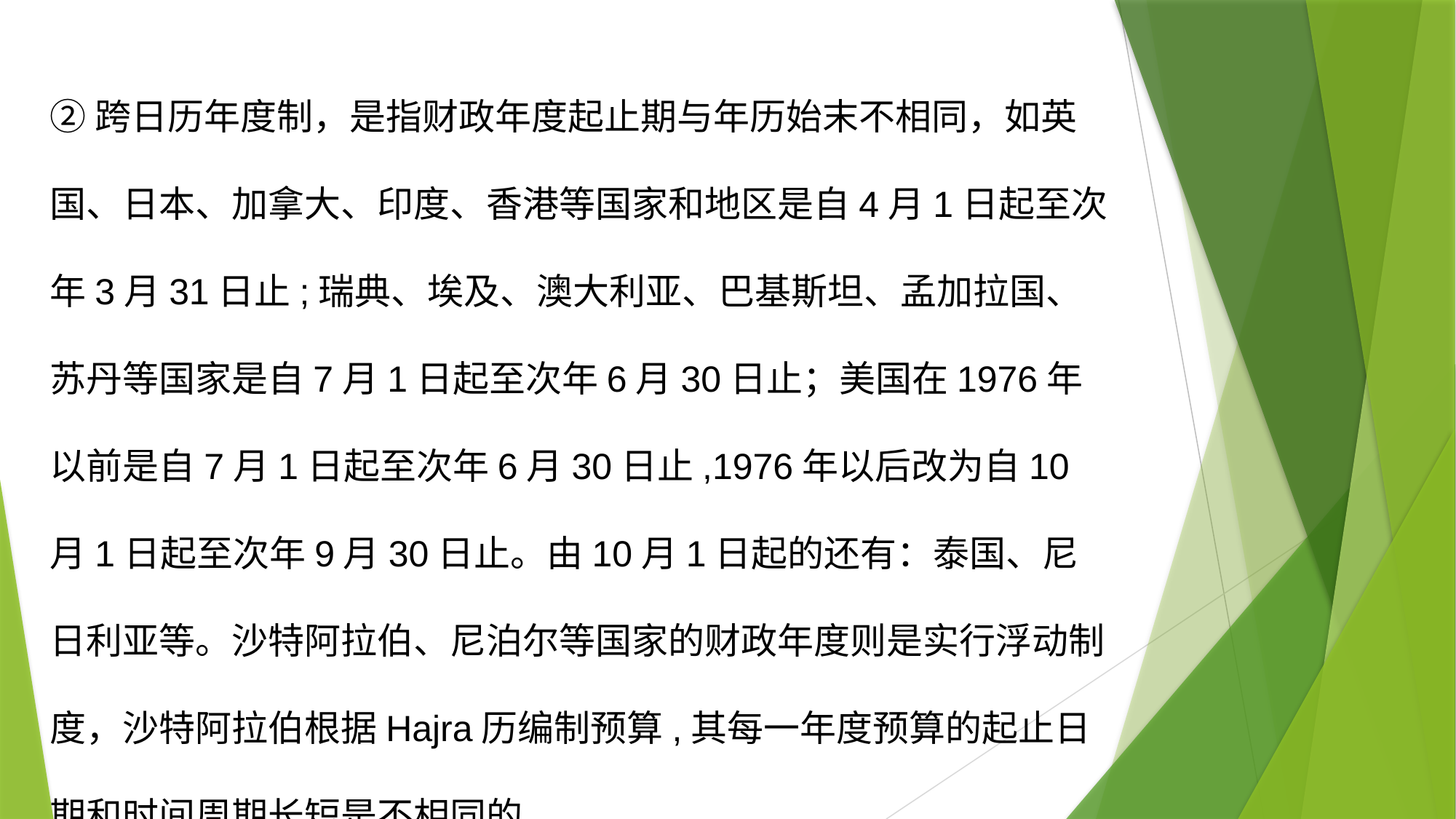

②跨日历年度制，是指财政年度起止期与年历始末不相同，如英国、日本、加拿大、印度、香港等国家和地区是自4月1日起至次年3月31日止;瑞典、埃及、澳大利亚、巴基斯坦、孟加拉国、苏丹等国家是自7月1日起至次年6月30日止；美国在1976年以前是自7月1日起至次年6月30日止,1976年以后改为自10月1日起至次年9月30日止。由10月1日起的还有：泰国、尼日利亚等。沙特阿拉伯、尼泊尔等国家的财政年度则是实行浮动制度，沙特阿拉伯根据Hajra历编制预算,其每一年度预算的起止日期和时间周期长短是不相同的。